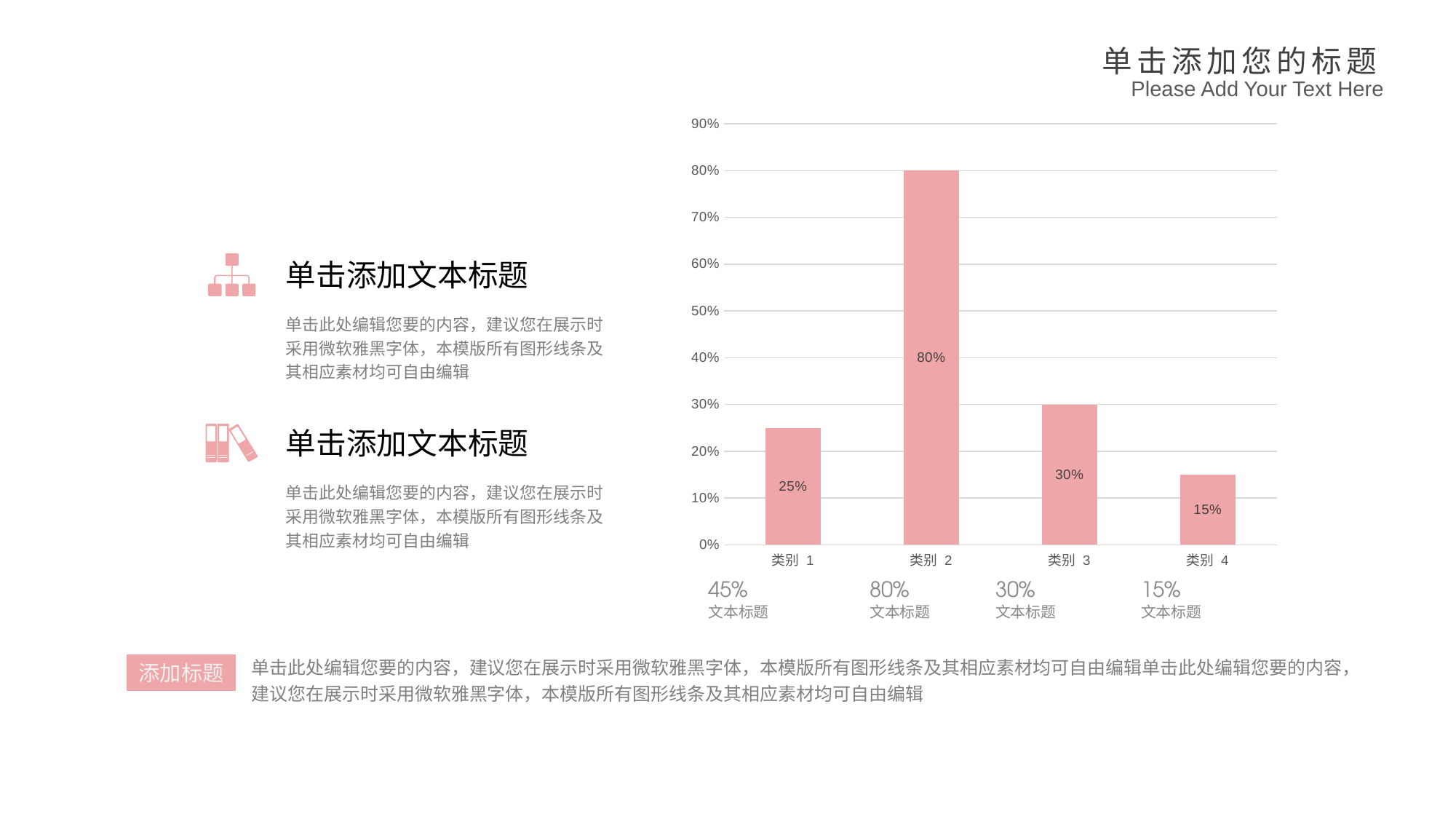

单击添加您的标题

Please Add Your Text Here

### Chart

| Category | 系列 1 |
|---|---|
| 类别 1 | 0.25 |
| 类别 2 | 0.8 |
| 类别 3 | 0.3 |
| 类别 4 | 0.15 |
单击添加文本标题
单击此处编辑您要的内容，建议您在展示时采用微软雅黑字体，本模版所有图形线条及其相应素材均可自由编辑

单击添加文本标题
单击此处编辑您要的内容，建议您在展示时采用微软雅黑字体，本模版所有图形线条及其相应素材均可自由编辑

45%
文本标题
80%
文本标题
30%
文本标题
15%
文本标题
单击此处编辑您要的内容，建议您在展示时采用微软雅黑字体，本模版所有图形线条及其相应素材均可自由编辑单击此处编辑您要的内容，建议您在展示时采用微软雅黑字体，本模版所有图形线条及其相应素材均可自由编辑
添加标题